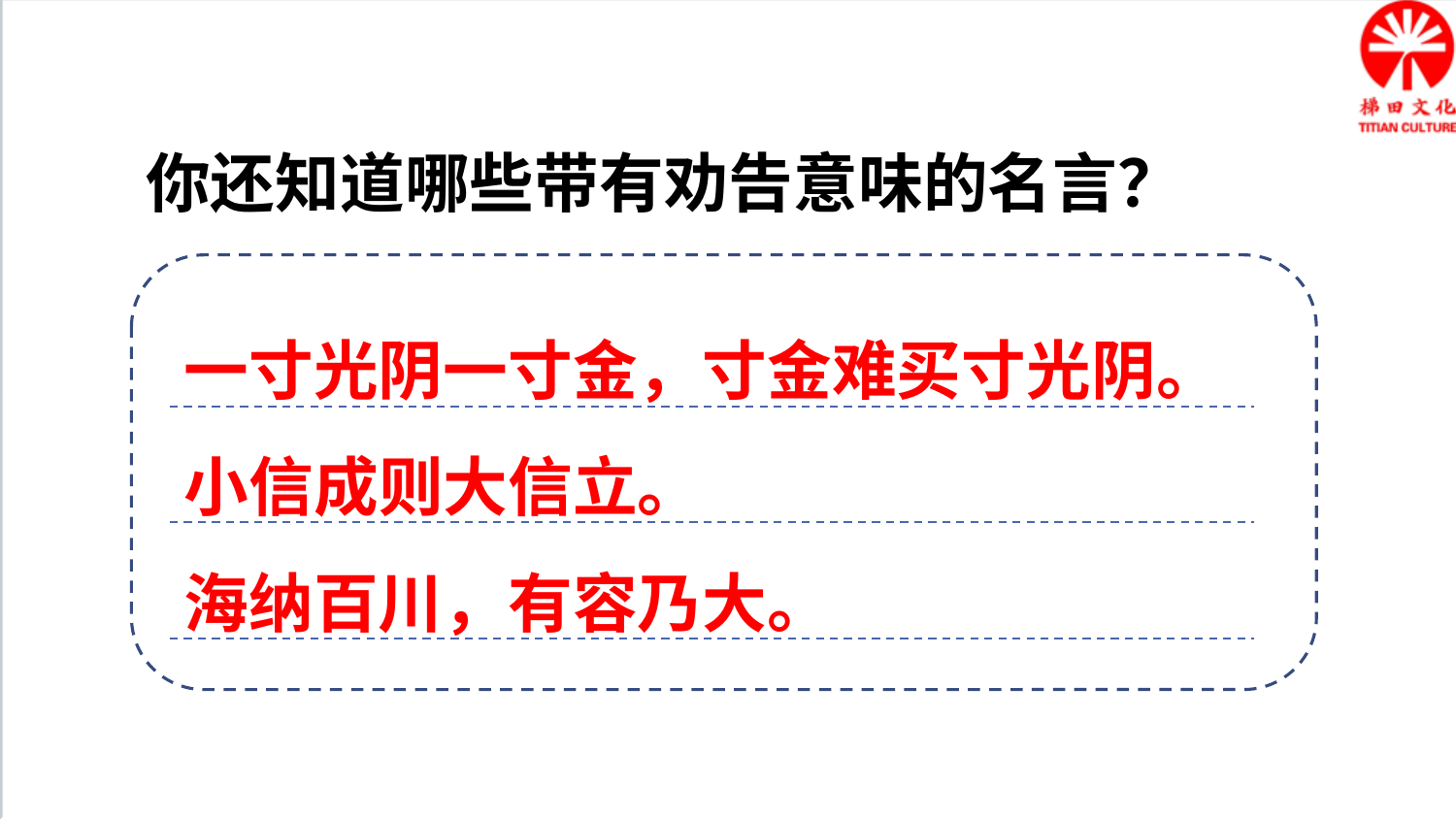

你还知道哪些带有劝告意味的名言？

一寸光阴一寸金，寸金难买寸光阴。
小信成则大信立。
海纳百川，有容乃大。